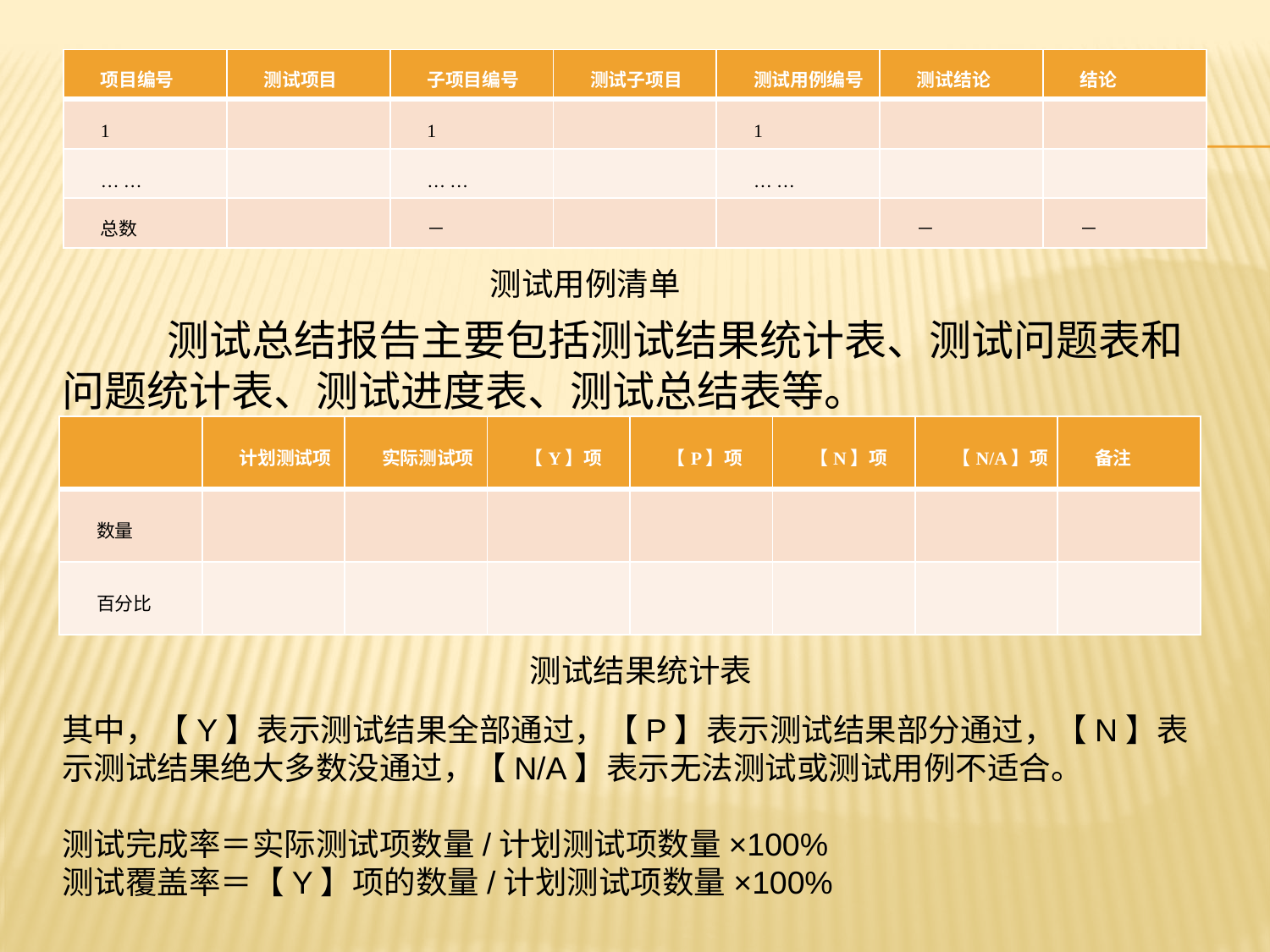

| 项目编号 | 测试项目 | 子项目编号 | 测试子项目 | 测试用例编号 | 测试结论 | 结论 |
| --- | --- | --- | --- | --- | --- | --- |
| 1 |  | 1 |  | 1 |  |  |
| … … |  | … … |  | … … |  |  |
| 总数 |  | － |  |  | － | － |
测试用例清单
          测试总结报告主要包括测试结果统计表、测试问题表和问题统计表、测试进度表、测试总结表等。

|  | 计划测试项 | 实际测试项 | 【Y】项 | 【P】项 | 【N】项 | 【N/A】项 | 备注 |
| --- | --- | --- | --- | --- | --- | --- | --- |
| 数量 |  |  |  |  |  |  |  |
| 百分比 |  |  |  |  |  |  |  |
测试结果统计表
其中，【Y】表示测试结果全部通过，【P】表示测试结果部分通过，【N】表示测试结果绝大多数没通过，【N/A】表示无法测试或测试用例不适合。

测试完成率＝实际测试项数量/计划测试项数量×100%
测试覆盖率＝【Y】项的数量/计划测试项数量×100%